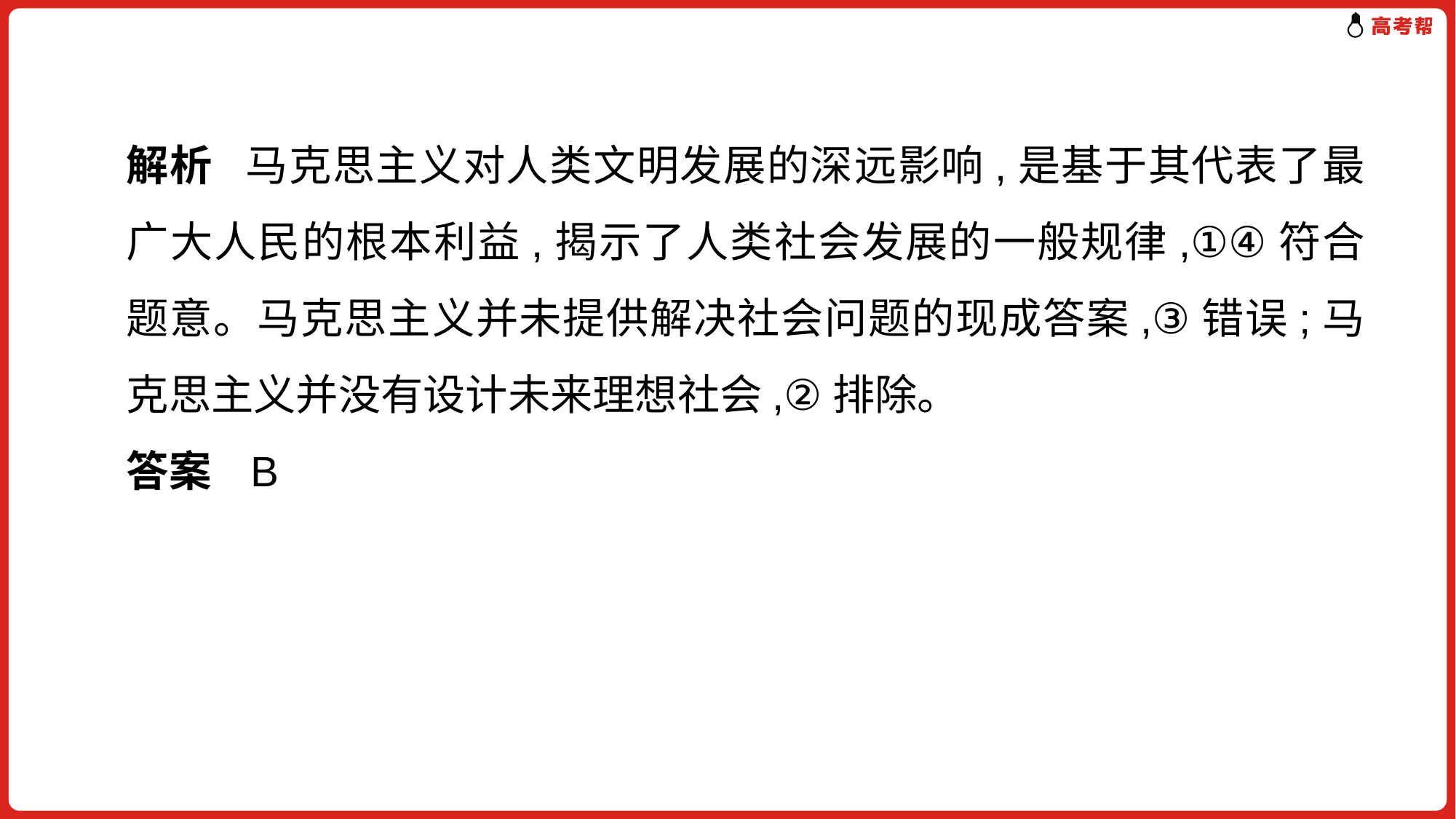

解析   马克思主义对人类文明发展的深远影响,是基于其代表了最广大人民的根本利益,揭示了人类社会发展的一般规律,①④符合题意。马克思主义并未提供解决社会问题的现成答案,③错误;马克思主义并没有设计未来理想社会,②排除。
答案   B